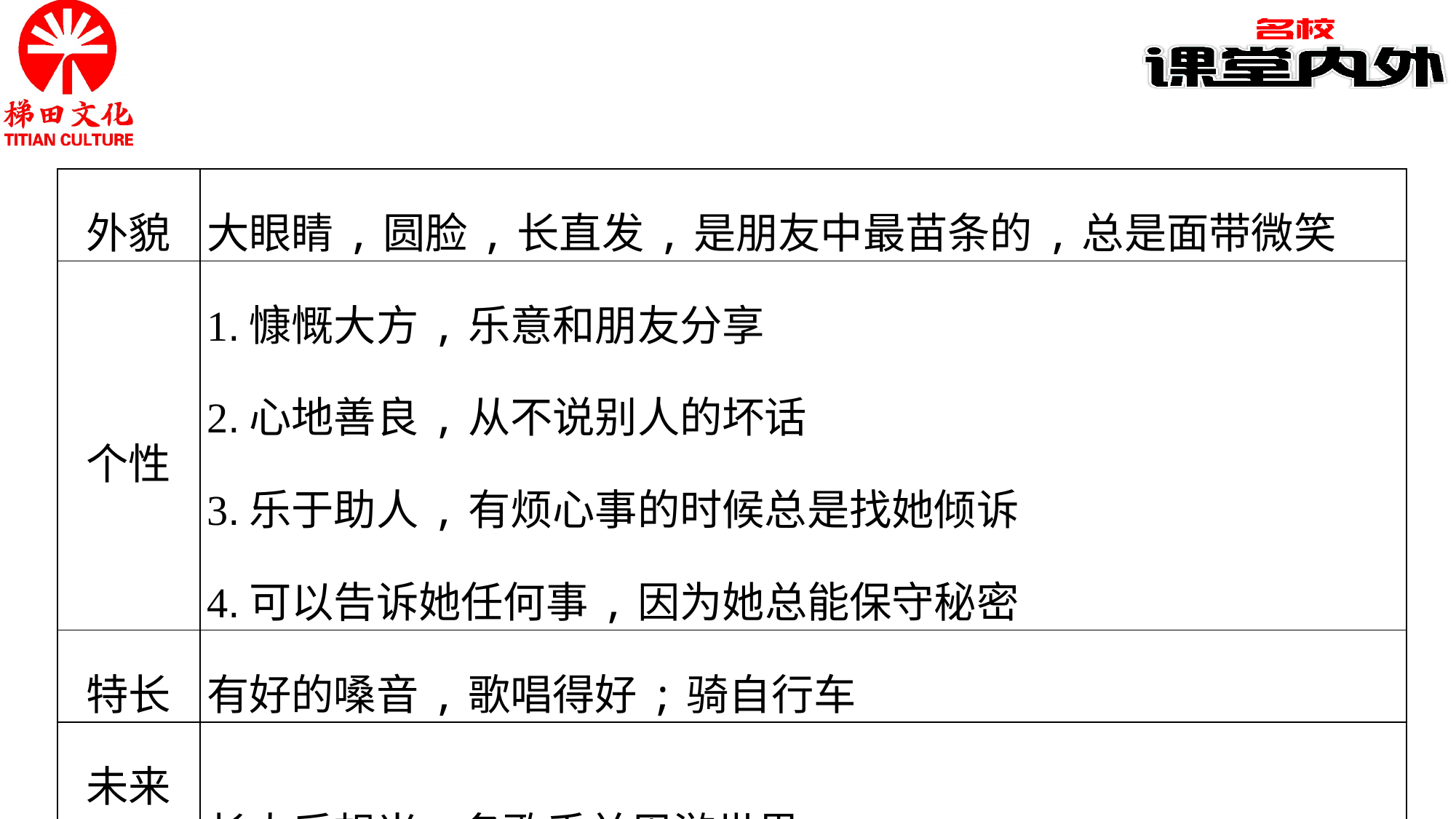

| 外貌 | 大眼睛,圆脸,长直发,是朋友中最苗条的,总是面带微笑 |
| --- | --- |
| 个性 | 1.慷慨大方,乐意和朋友分享 2.心地善良,从不说别人的坏话 3.乐于助人,有烦心事的时候总是找她倾诉 4.可以告诉她任何事,因为她总能保守秘密 |
| 特长 | 有好的嗓音,歌唱得好;骑自行车 |
| 未来 计划 | 长大后想当一名歌手并周游世界 |